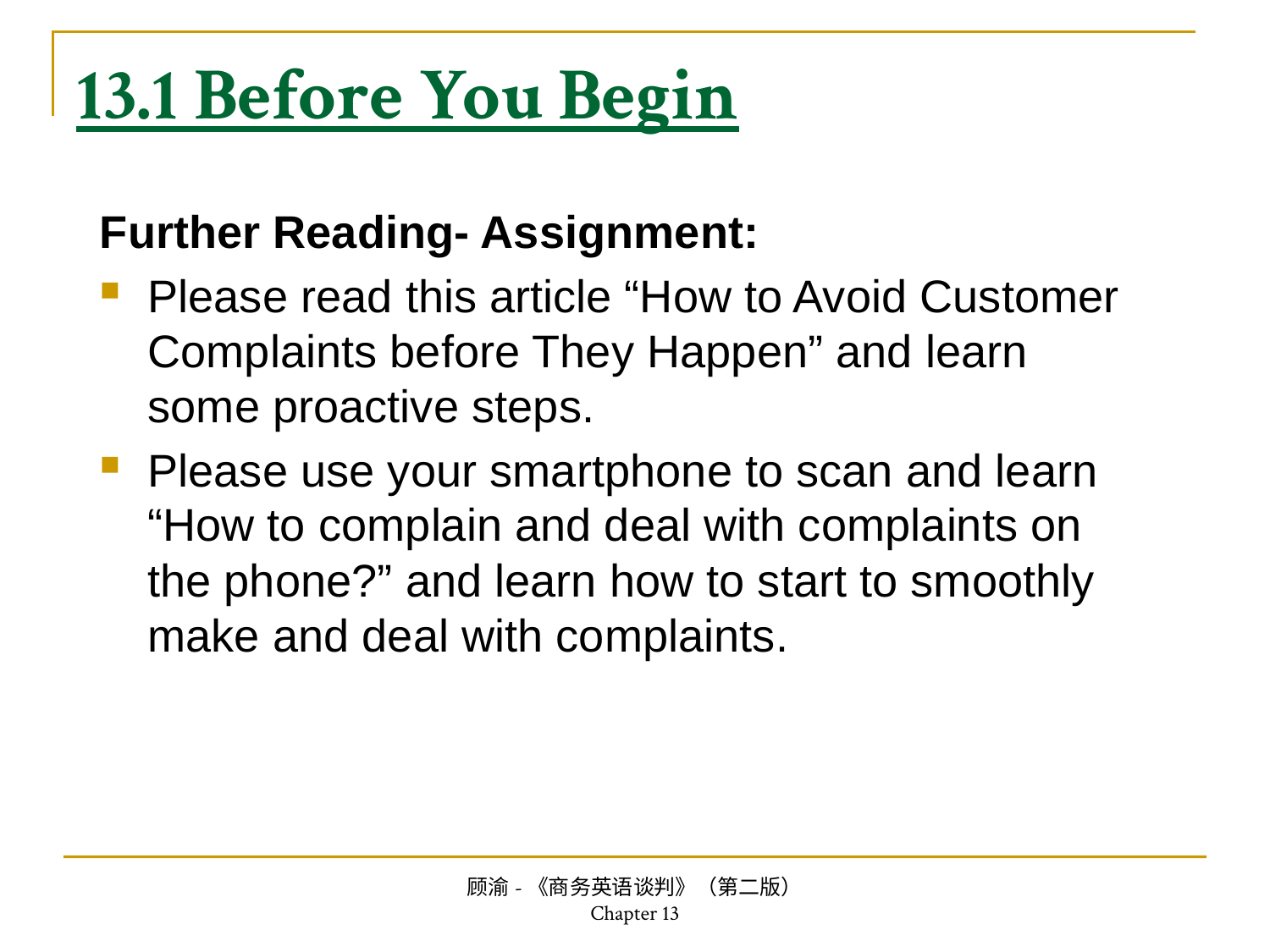

# 13.1 Before You Begin
Further Reading- Assignment:
Please read this article “How to Avoid Customer Complaints before They Happen” and learn some proactive steps.
Please use your smartphone to scan and learn “How to complain and deal with complaints on the phone?” and learn how to start to smoothly make and deal with complaints.

13
顾渝-《商务英语谈判》（第二版） Chapter 13